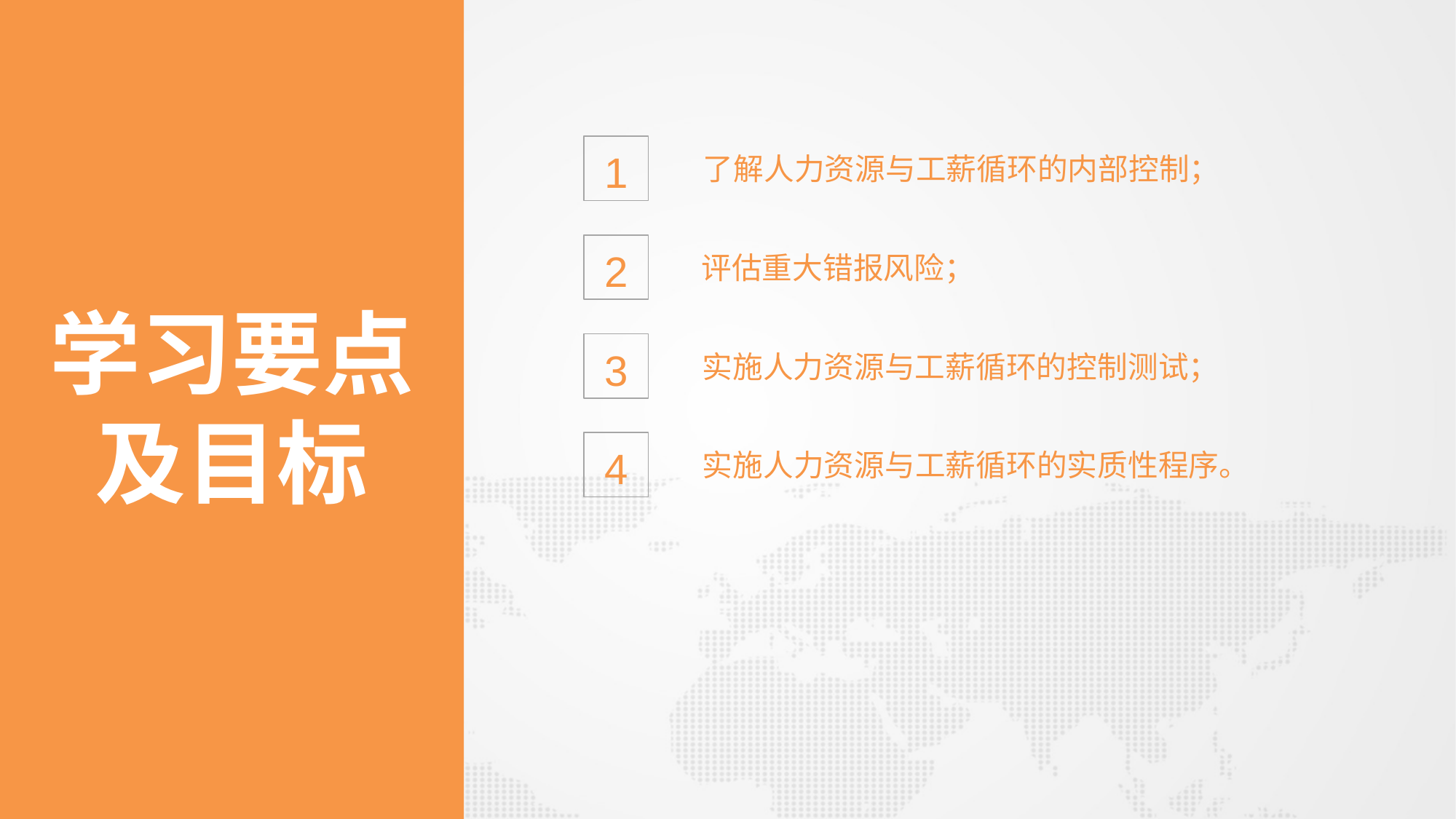

1
了解人力资源与工薪循环的内部控制；

2
评估重大错报风险；
学习要点
及目标

3
实施人力资源与工薪循环的控制测试；

4
实施人力资源与工薪循环的实质性程序。